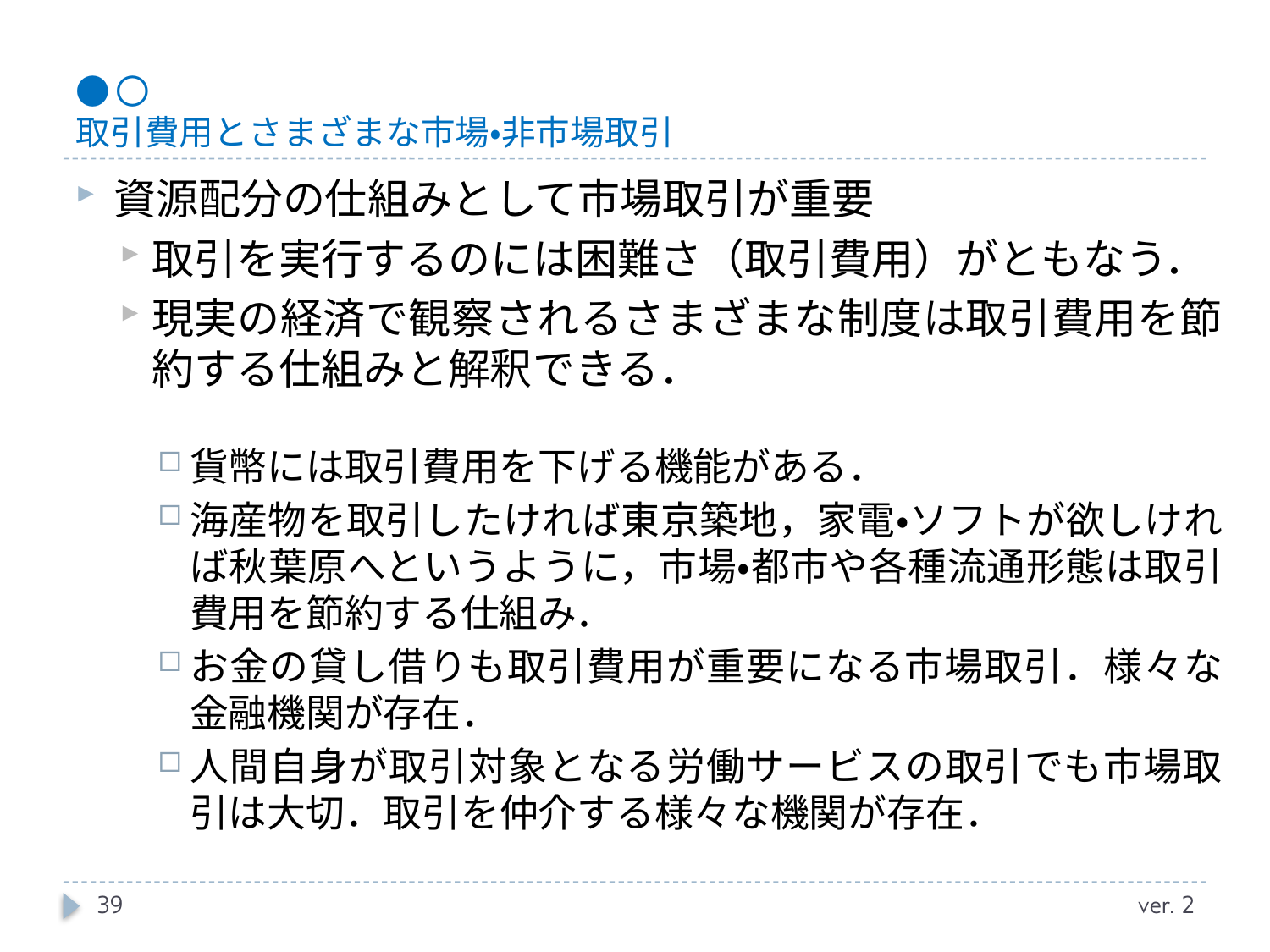

# ●〇 取引費用とさまざまな市場・非市場取引
資源配分の仕組みとして市場取引が重要
取引を実行するのには困難さ（取引費用）がともなう．
現実の経済で観察されるさまざまな制度は取引費用を節約する仕組みと解釈できる．

貨幣には取引費用を下げる機能がある．
海産物を取引したければ東京築地，家電・ソフトが欲しければ秋葉原へというように，市場・都市や各種流通形態は取引費用を節約する仕組み．
お金の貸し借りも取引費用が重要になる市場取引．様々な金融機関が存在．
人間自身が取引対象となる労働サービスの取引でも市場取引は大切．取引を仲介する様々な機関が存在．

39
ver. 2